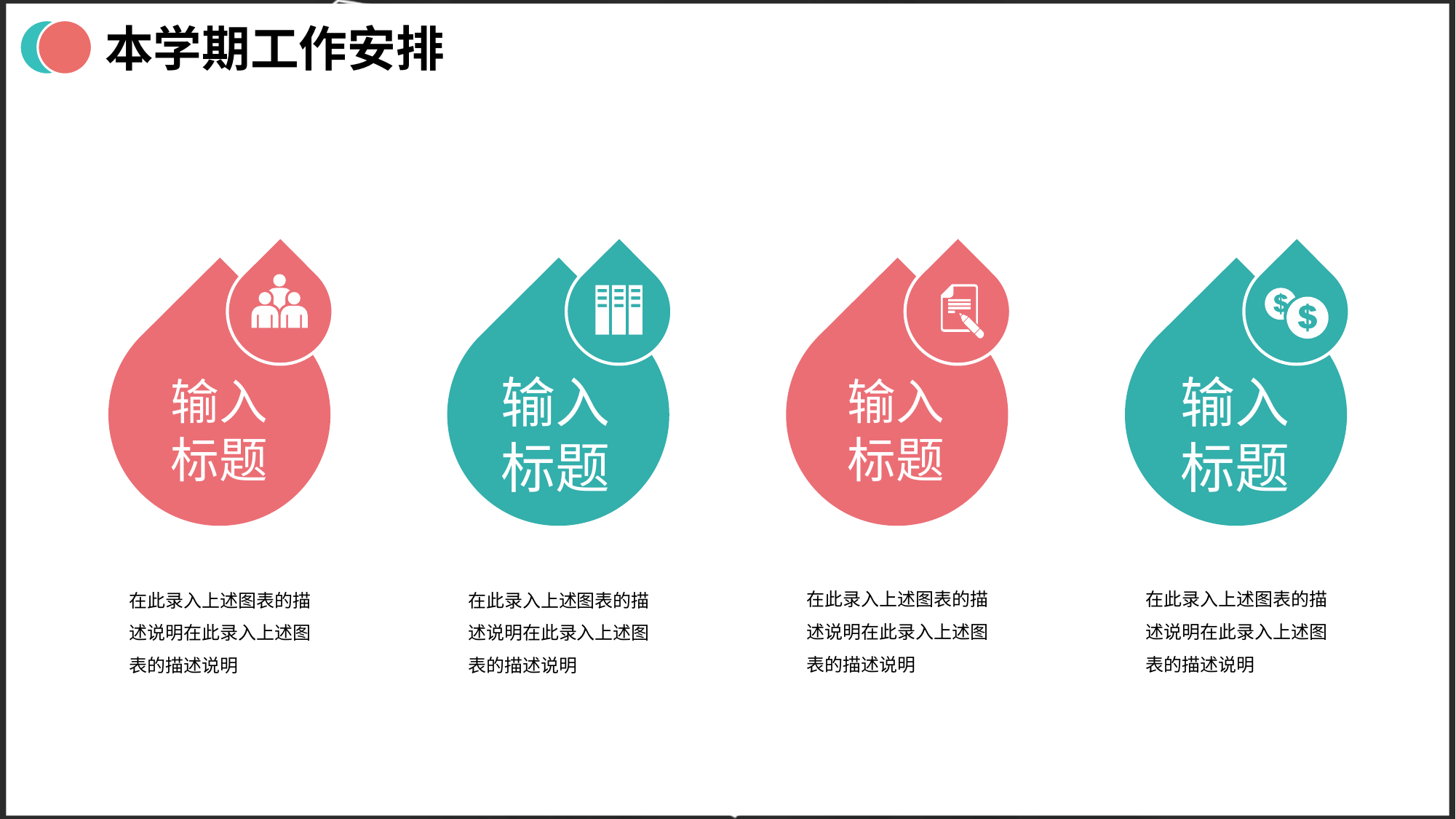

本学期工作安排

输入
标题
输入
标题
输入
标题
输入
标题
在此录入上述图表的描述说明在此录入上述图表的描述说明
在此录入上述图表的描述说明在此录入上述图表的描述说明
在此录入上述图表的描述说明在此录入上述图表的描述说明
在此录入上述图表的描述说明在此录入上述图表的描述说明